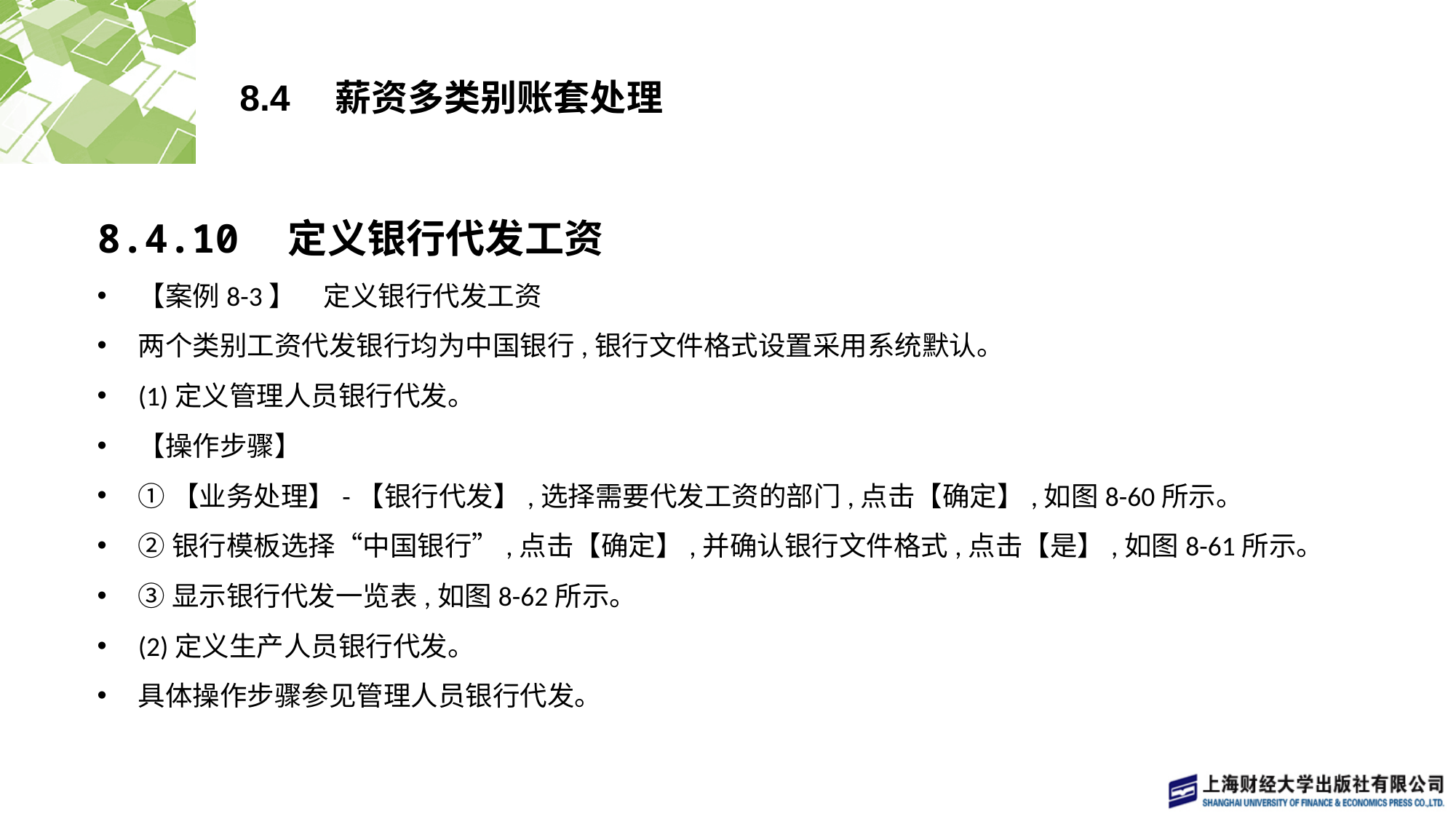

# 8.4　薪资多类别账套处理
8.4.10　定义银行代发工资
【案例8-3】　定义银行代发工资
两个类别工资代发银行均为中国银行,银行文件格式设置采用系统默认。
(1)定义管理人员银行代发。
【操作步骤】
①【业务处理】-【银行代发】,选择需要代发工资的部门,点击【确定】,如图8-60所示。
②银行模板选择“中国银行”,点击【确定】,并确认银行文件格式,点击【是】,如图8-61所示。
③显示银行代发一览表,如图8-62所示。
(2)定义生产人员银行代发。
具体操作步骤参见管理人员银行代发。